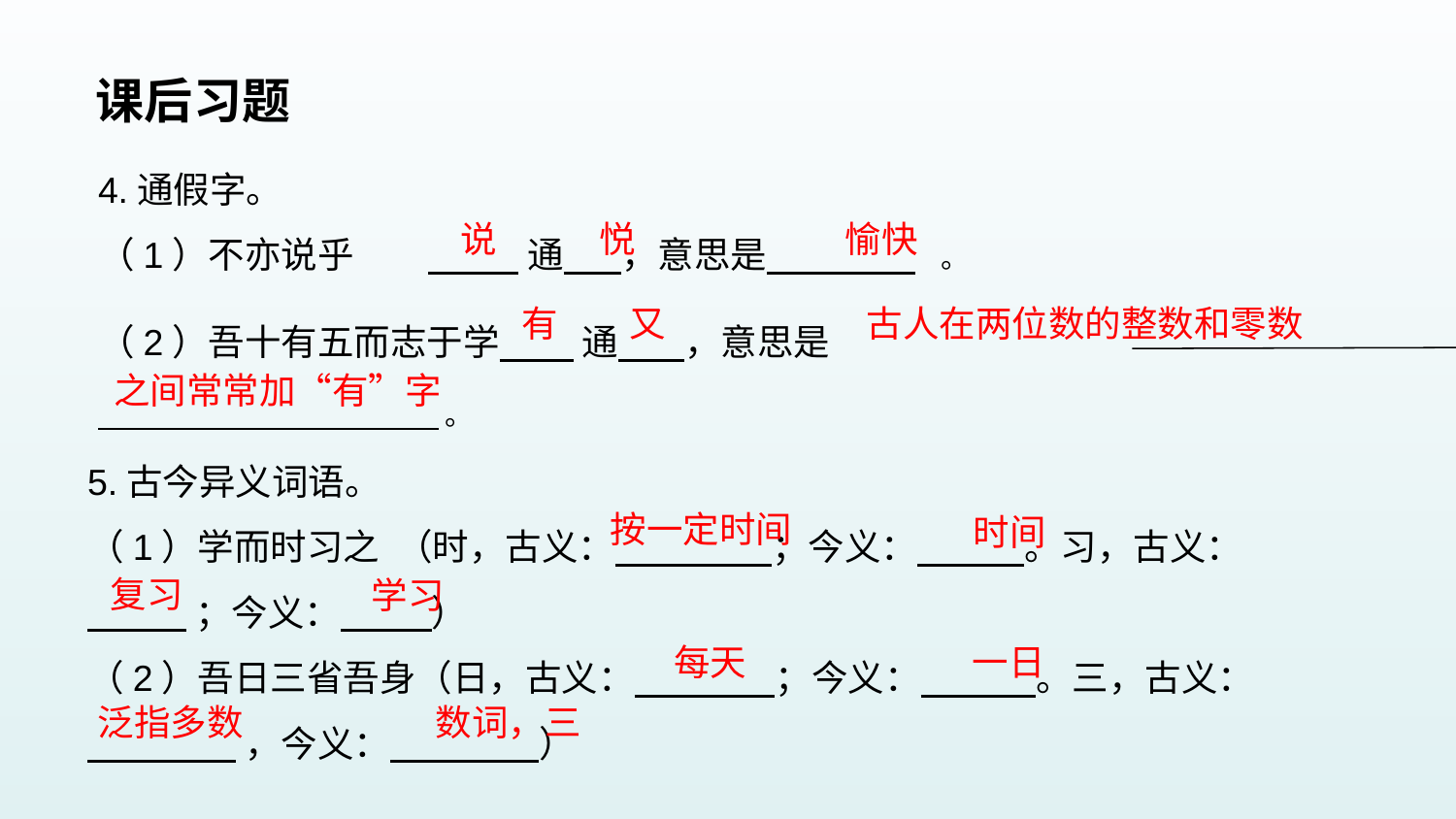

课后习题
4.通假字。
（1）不亦说乎                     通       ，意思是                      。
（2）吾十有五而志于学          通        ，意思是
                                                      。
说
悦
愉快
又
古人在两位数的整数和零数
有
之间常常加“有”字
5.古今异义词语。
（1）学而时习之  （时，古义：                   ；今义：             。习，古义：
            ；今义：           ）
（2）吾日三省吾身（日，古义：                 ；今义：              。三，古义：
                  ，今义：                  ）
按一定时间
时间
复习
学习
每天
一日
泛指多数
数词，三